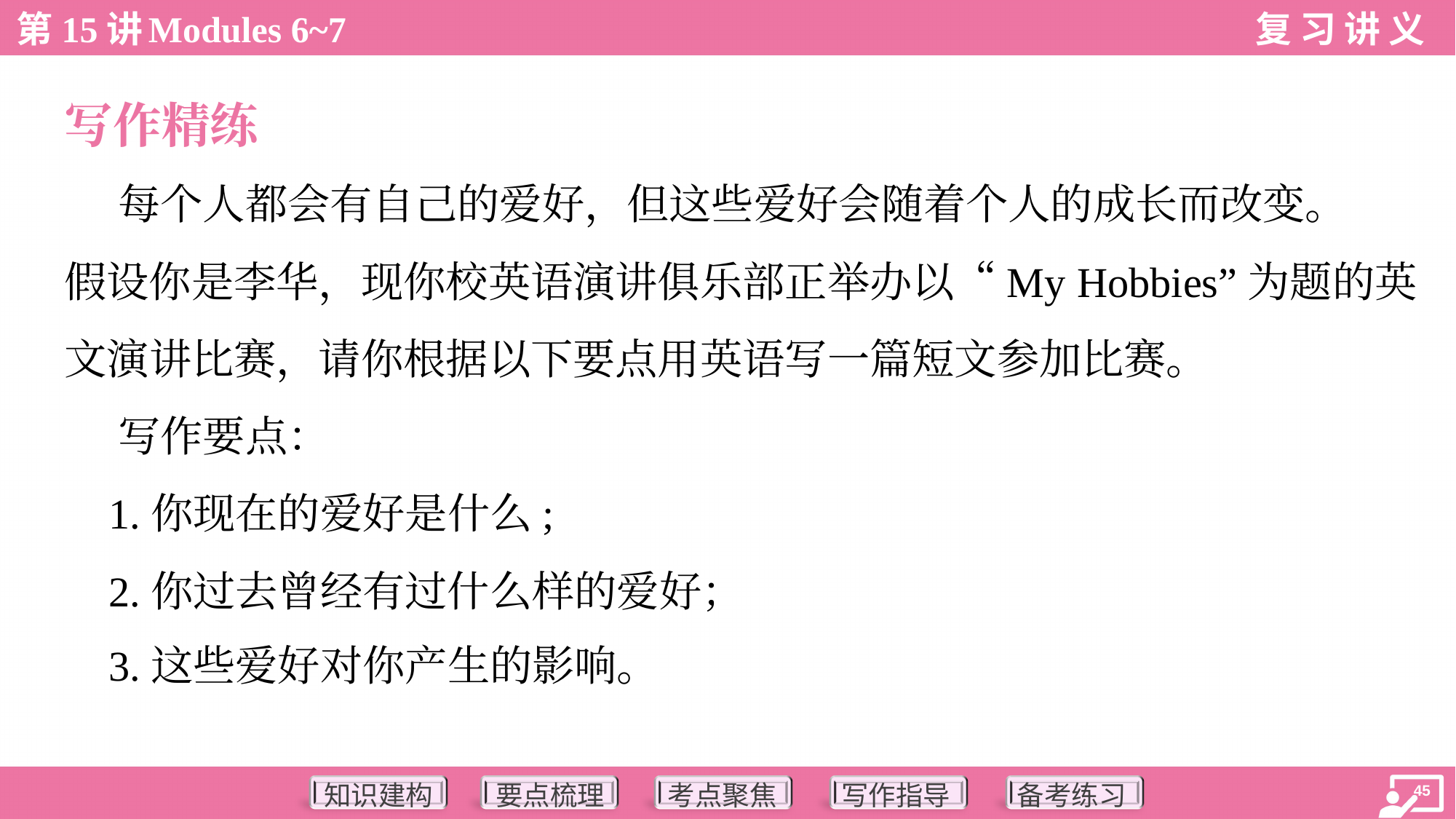

写作精练
    每个人都会有自己的爱好，但这些爱好会随着个人的成长而改变。
假设你是李华，现你校英语演讲俱乐部正举办以“My Hobbies”为题的英
文演讲比赛，请你根据以下要点用英语写一篇短文参加比赛。
    写作要点：
    1.你现在的爱好是什么;
    2.你过去曾经有过什么样的爱好；
    3.这些爱好对你产生的影响。